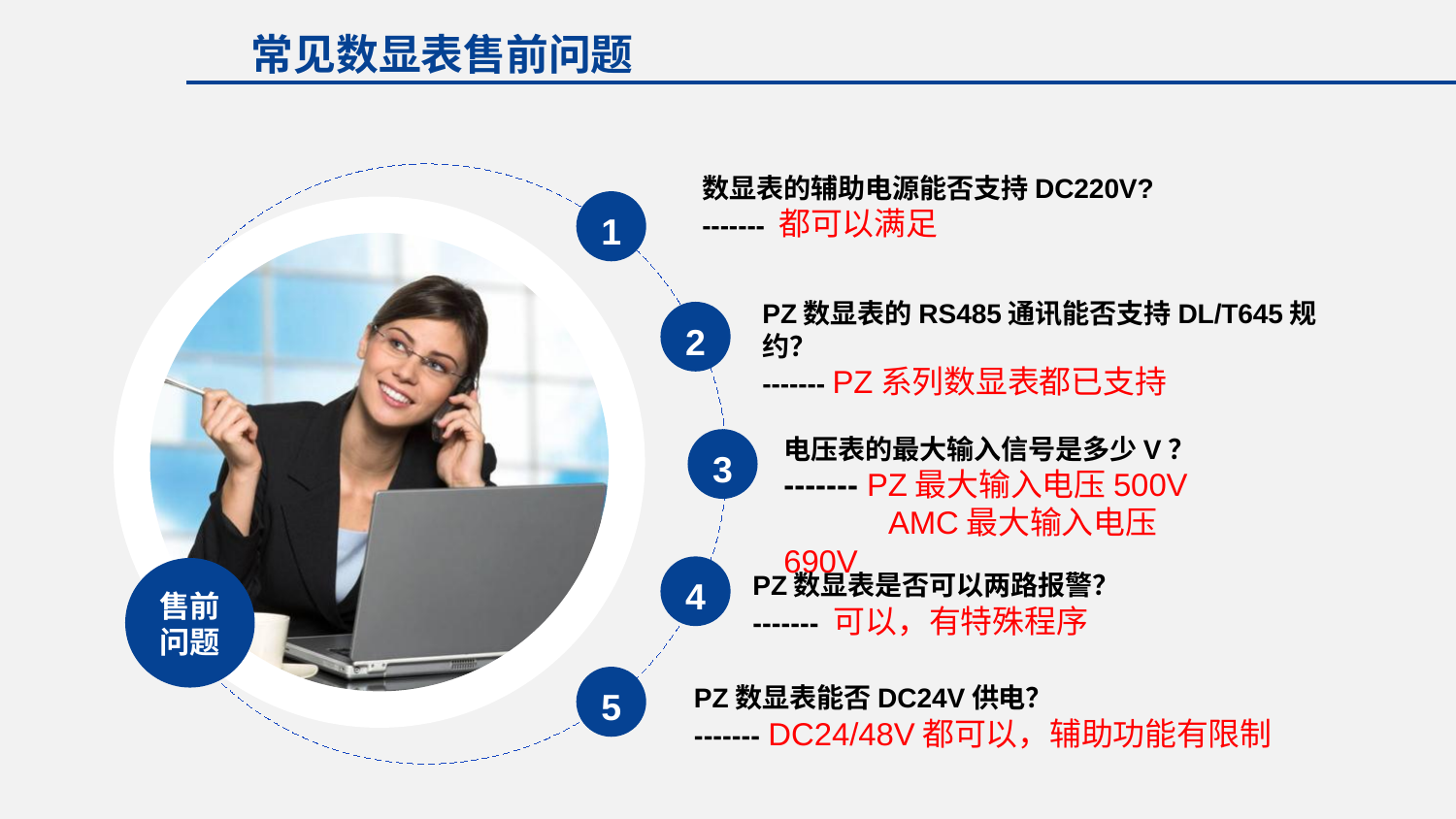

常见数显表售前问题

数显表的辅助电源能否支持DC220V?
------- 都可以满足
1

PZ数显表的RS485通讯能否支持DL/T645规约？
------- PZ系列数显表都已支持
2
电压表的最大输入信号是多少V？
------- PZ最大输入电压500V
            AMC最大输入电压690V
3
4

PZ数显表是否可以两路报警？
------- 可以，有特殊程序
售前问题
5
PZ数显表能否DC24V供电？
------- DC24/48V都可以，辅助功能有限制